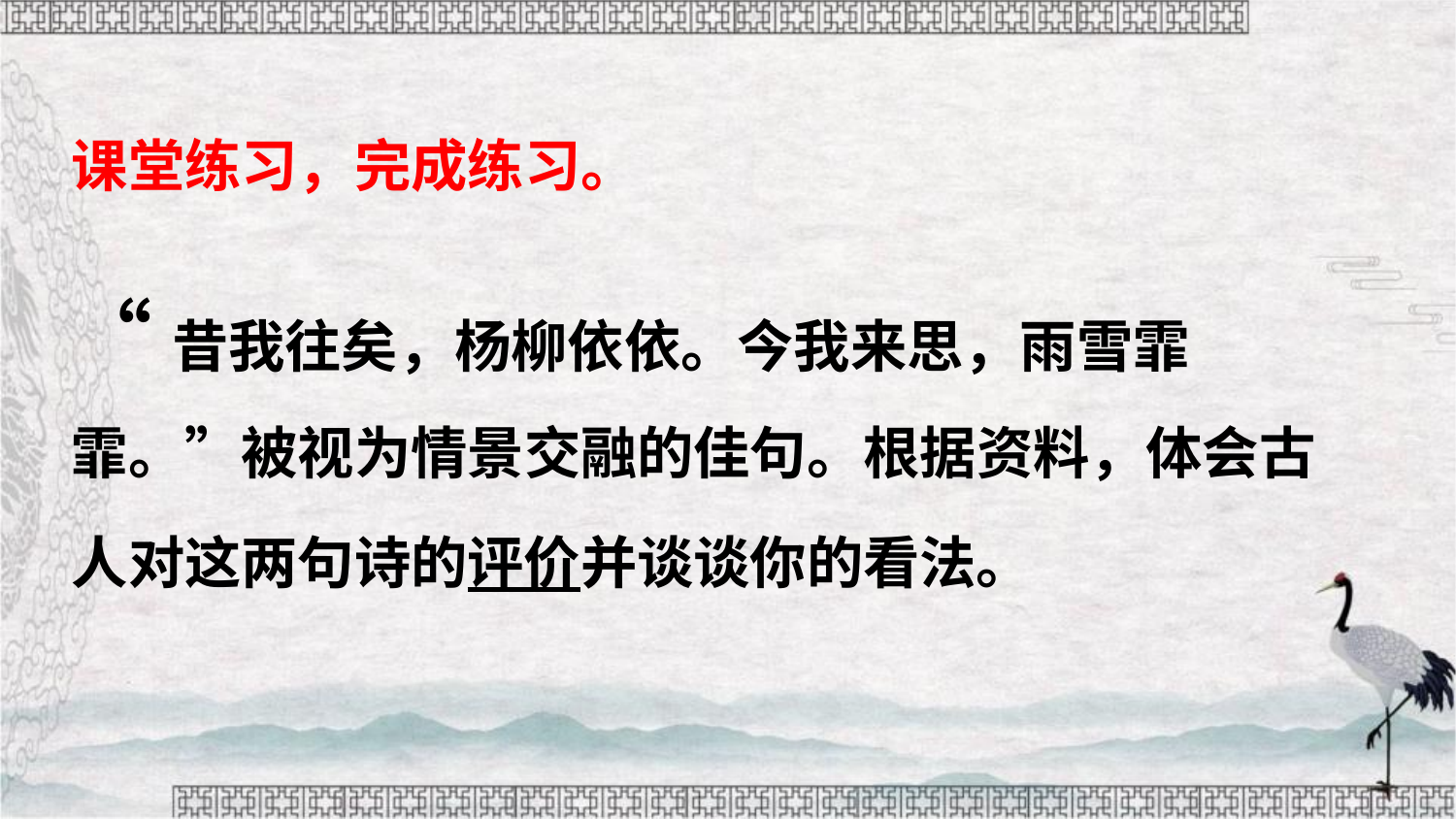

课堂练习，完成练习。
“昔我往矣，杨柳依依。今我来思，雨雪霏霏。”被视为情景交融的佳句。根据资料，体会古人对这两句诗的评价并谈谈你的看法。